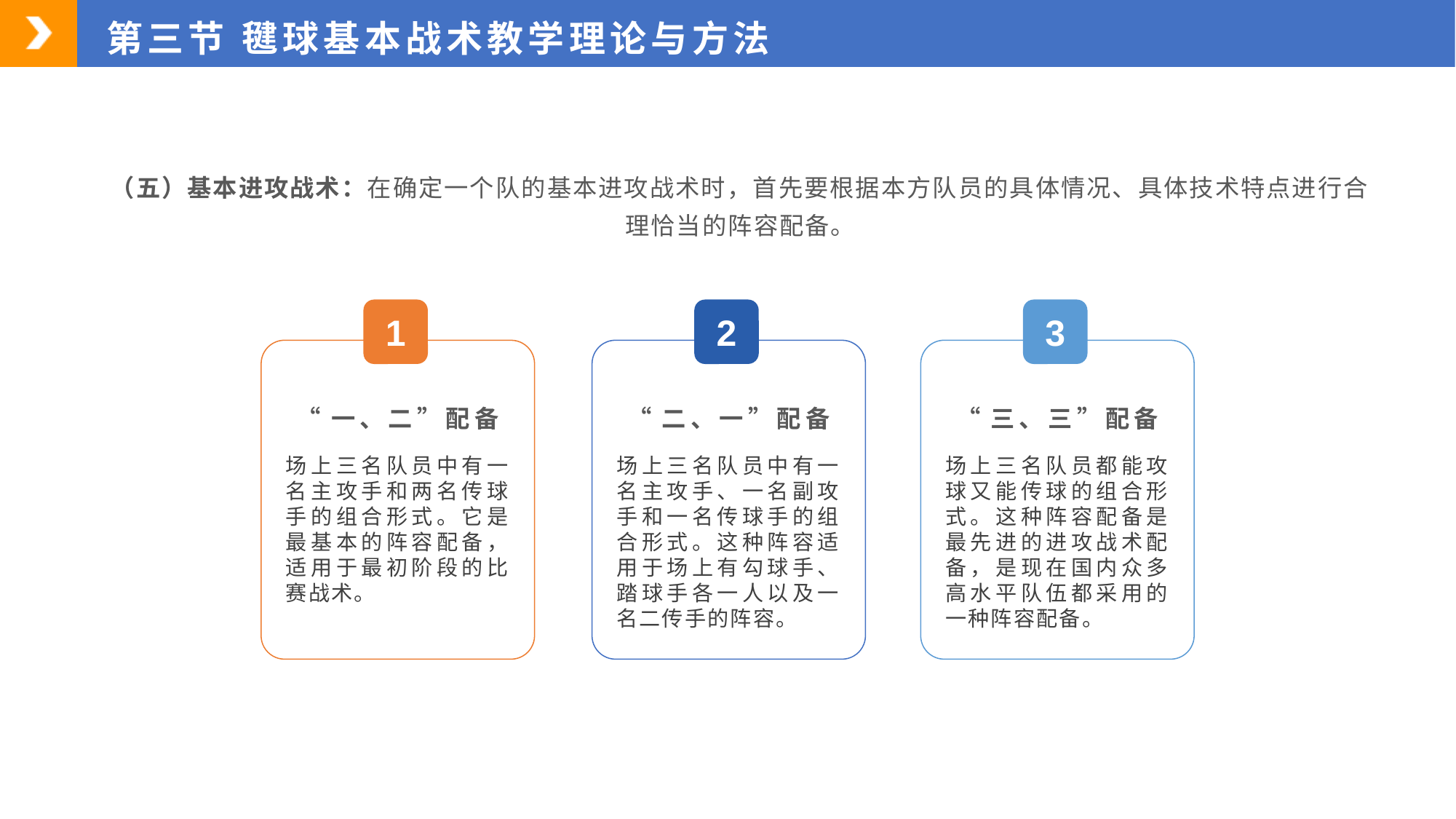

第三节 毽球基本战术教学理论与方法
（五）基本进攻战术：在确定一个队的基本进攻战术时，首先要根据本方队员的具体情况、具体技术特点进行合理恰当的阵容配备。
1
2
3

“一、二”配备
“二、一”配备
“三、三”配备
场上三名队员中有一名主攻手和两名传球手的组合形式。它是最基本的阵容配备，适用于最初阶段的比赛战术。
场上三名队员中有一名主攻手、一名副攻手和一名传球手的组合形式。这种阵容适用于场上有勾球手、踏球手各一人以及一名二传手的阵容。
场上三名队员都能攻球又能传球的组合形式。这种阵容配备是最先进的进攻战术配备，是现在国内众多高水平队伍都采用的一种阵容配备。